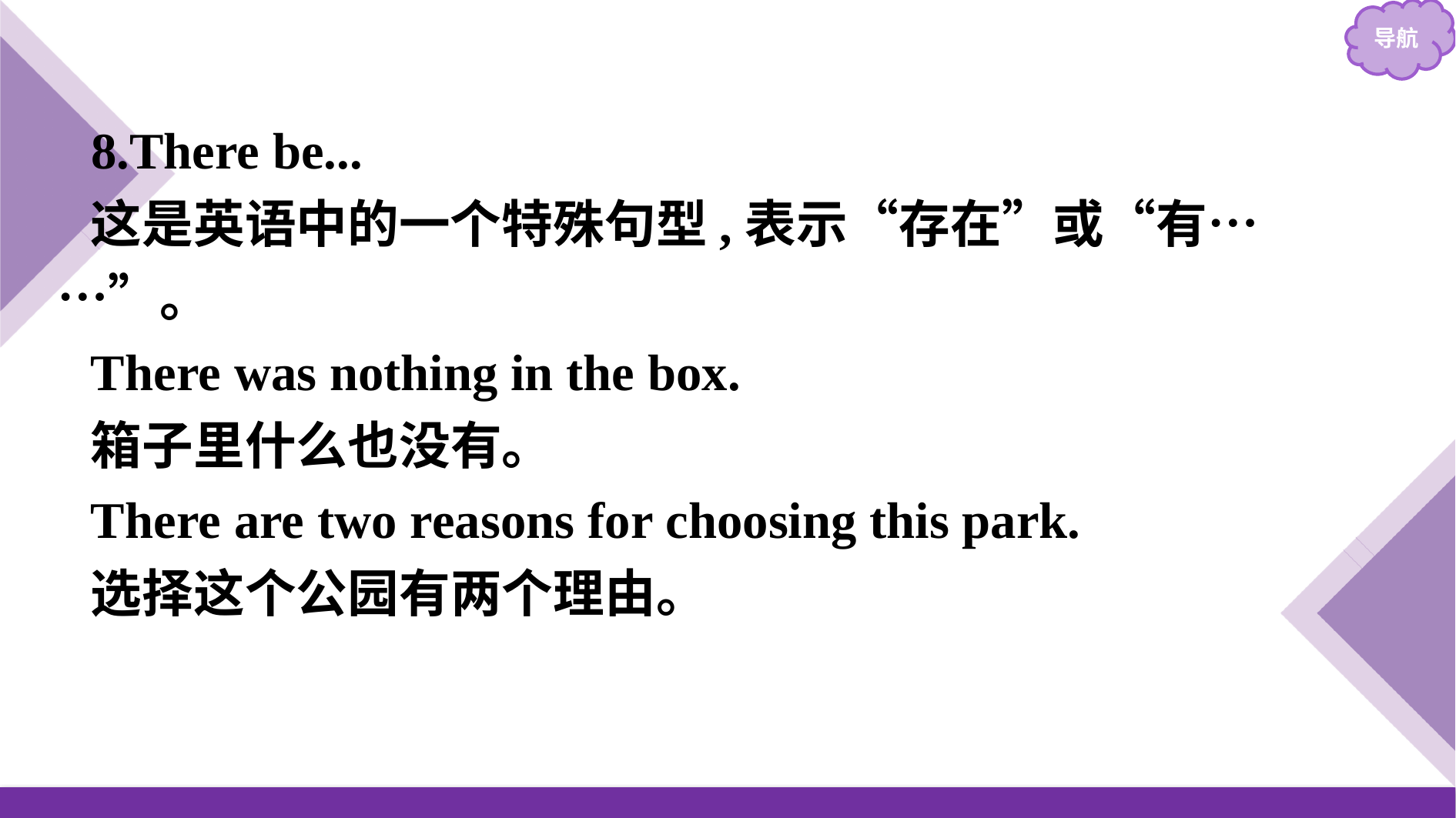

8.There be...
这是英语中的一个特殊句型,表示“存在”或“有……”。
There was nothing in the box.
箱子里什么也没有。
There are two reasons for choosing this park.
选择这个公园有两个理由。